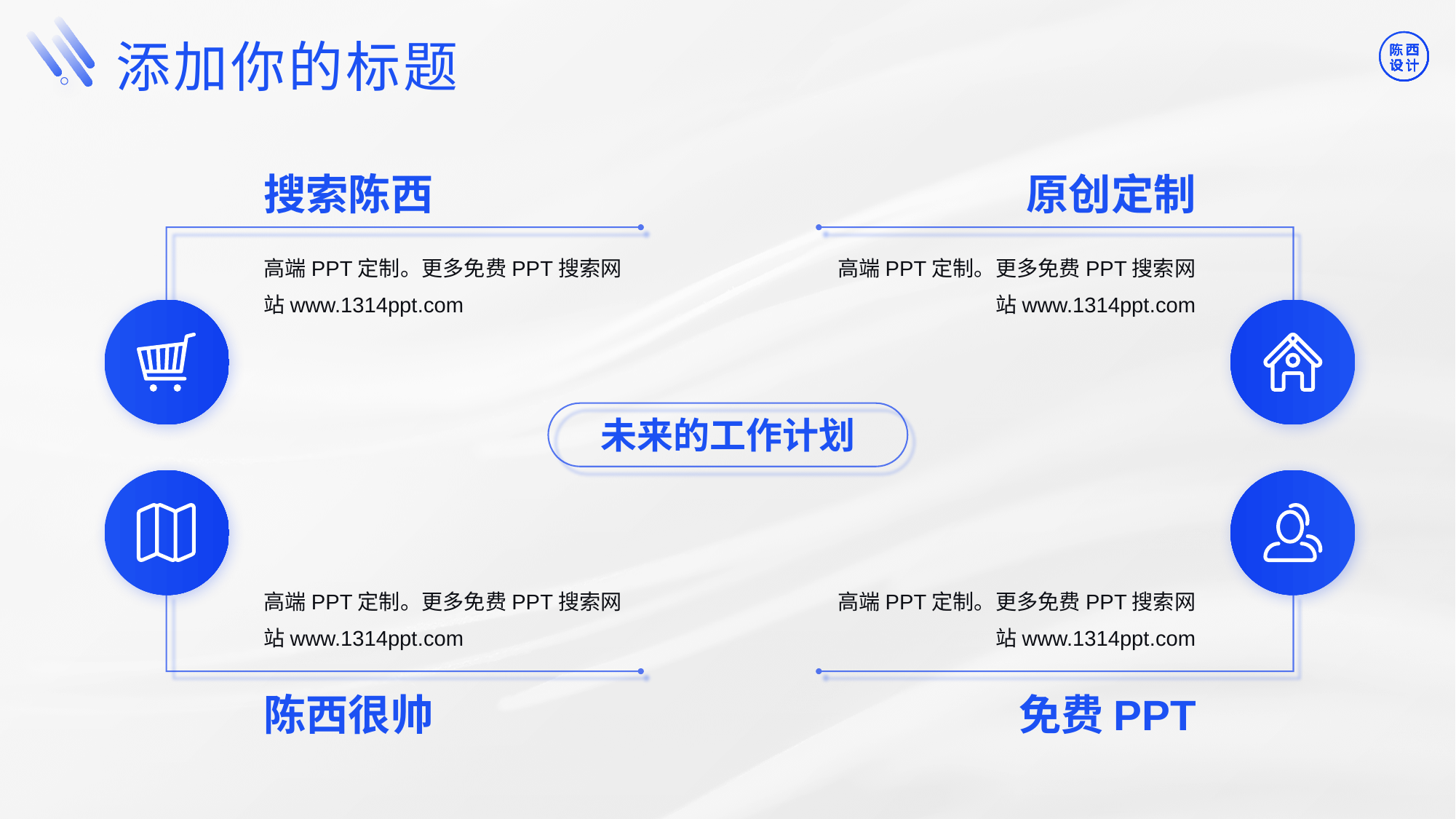

©版权所有：陈西设计之家(微信号：2090298045）
©版权所属公司：合肥陈西文化传媒科技有限公司
©版权所有：陈西设计之家(微信号：2090298045）
©版权所属公司：合肥陈西文化传媒科技有限公司
添加你的标题

搜索陈西
原创定制

高端PPT定制。更多免费PPT搜索网站www.1314ppt.com
高端PPT定制。更多免费PPT搜索网站www.1314ppt.com

未来的工作计划

高端PPT定制。更多免费PPT搜索网站www.1314ppt.com
高端PPT定制。更多免费PPT搜索网站www.1314ppt.com

陈西很帅
免费PPT
©版权所有：陈西设计之家(微信号：2090298045）
©版权所属公司：合肥陈西文化传媒科技有限公司